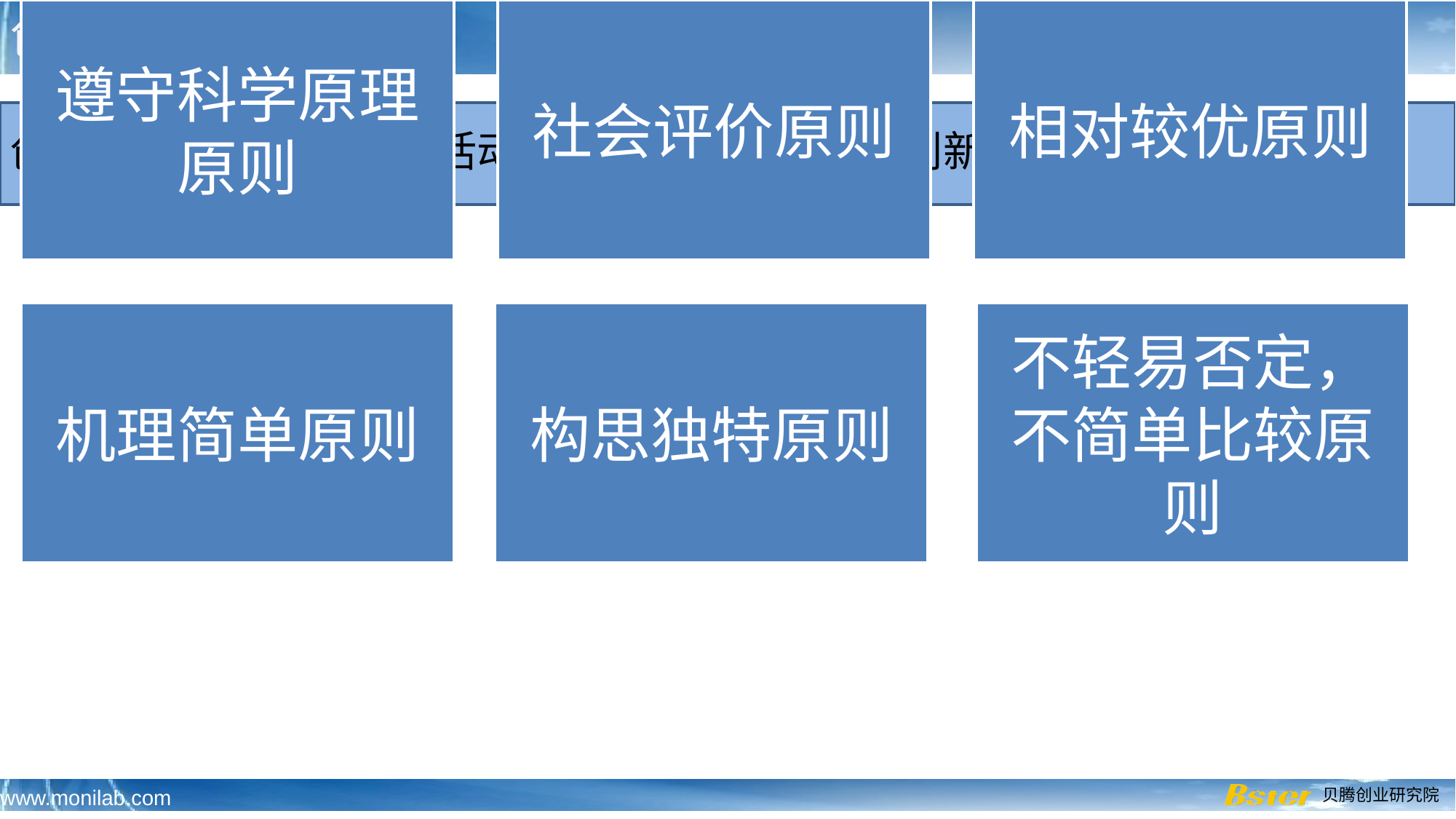

创新原则

创新原则就是开展创新活动所依据的法则和判断创新构思所凭借的标准

遵守科学原理原则
社会评价原则
相对较优原则
机理简单原则
构思独特原则
不轻易否定，不简单比较原则